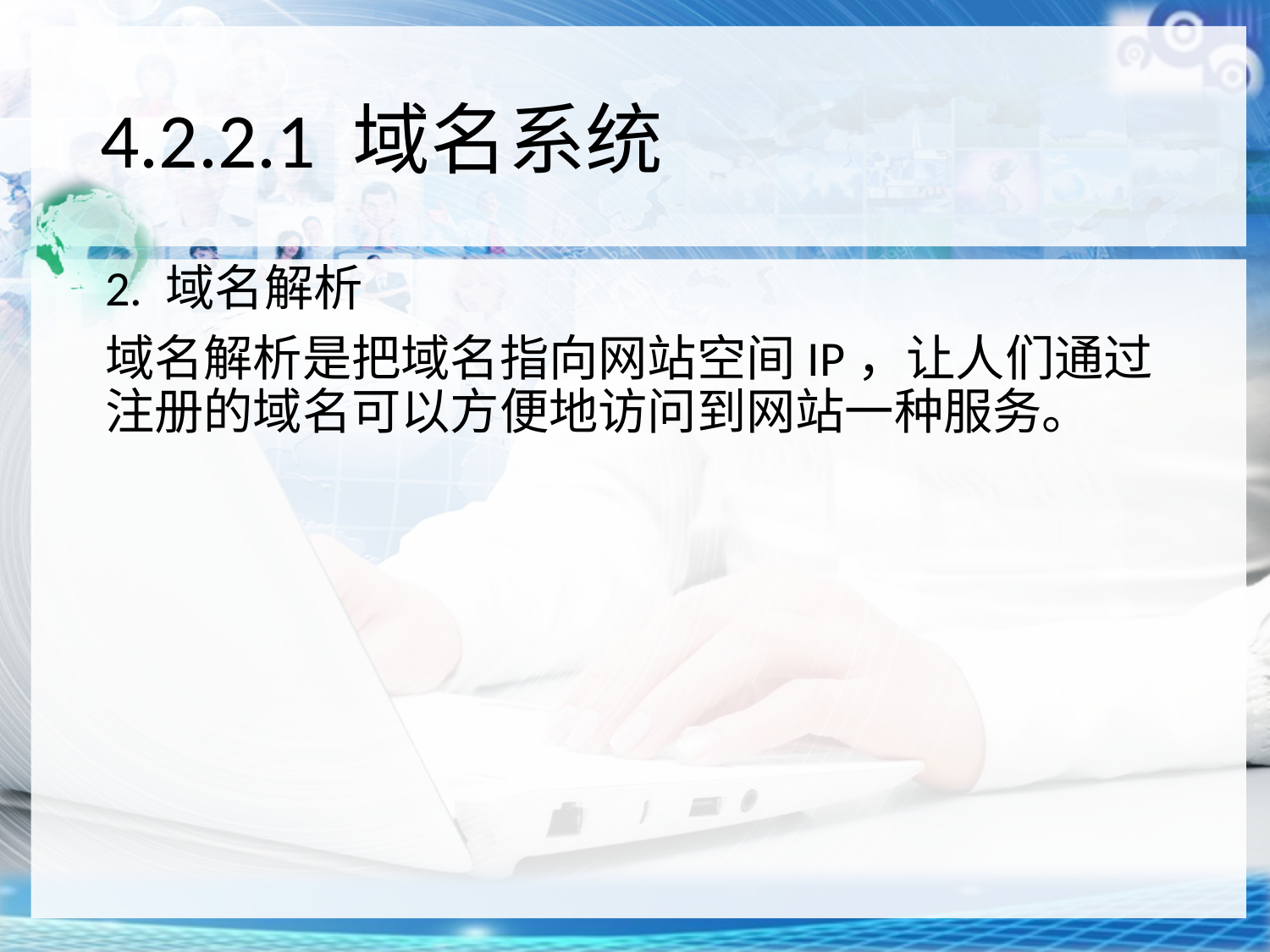

# 4.2.2.1 域名系统
2. 域名解析
域名解析是把域名指向网站空间IP，让人们通过注册的域名可以方便地访问到网站一种服务。